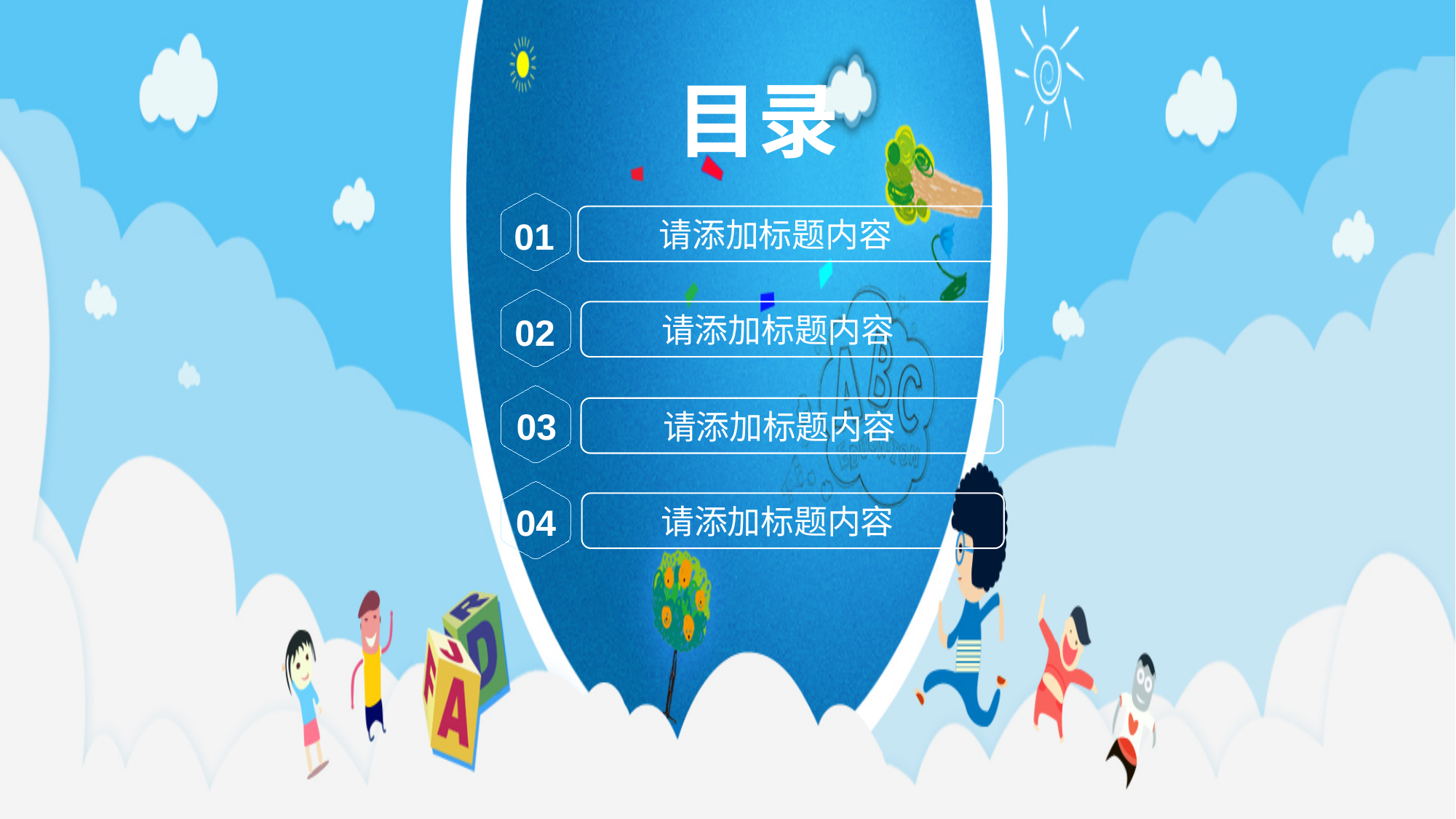

目录

01

 请添加标题内容

02

请添加标题内容

03

请添加标题内容

04

请添加标题内容